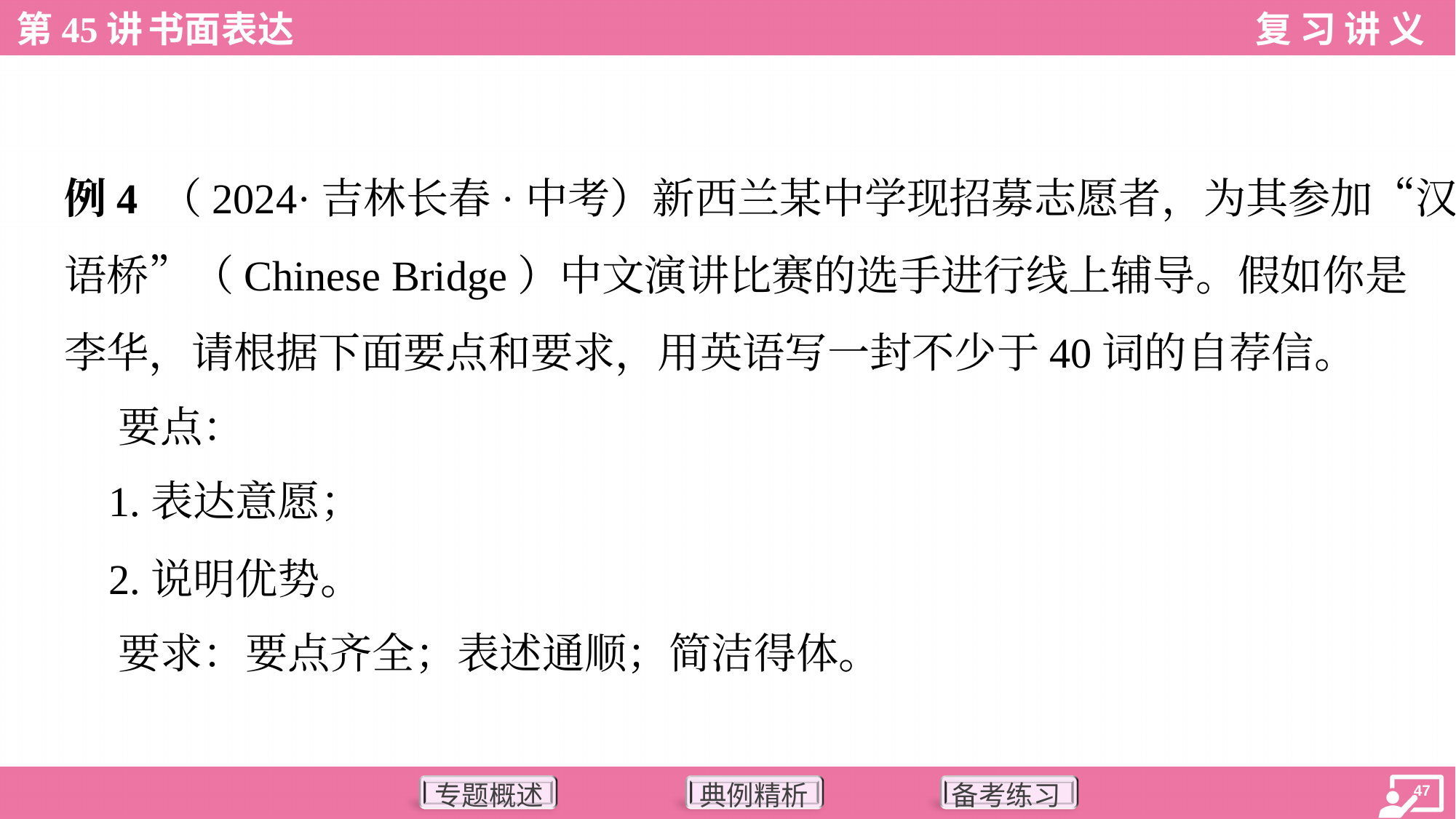

例4 （2024·吉林长春·中考）新西兰某中学现招募志愿者，为其参加“汉
语桥”（Chinese Bridge）中文演讲比赛的选手进行线上辅导。假如你是
李华，请根据下面要点和要求，用英语写一封不少于40词的自荐信。
    要点：
    1.表达意愿；
    2.说明优势。
    要求：要点齐全；表述通顺；简洁得体。